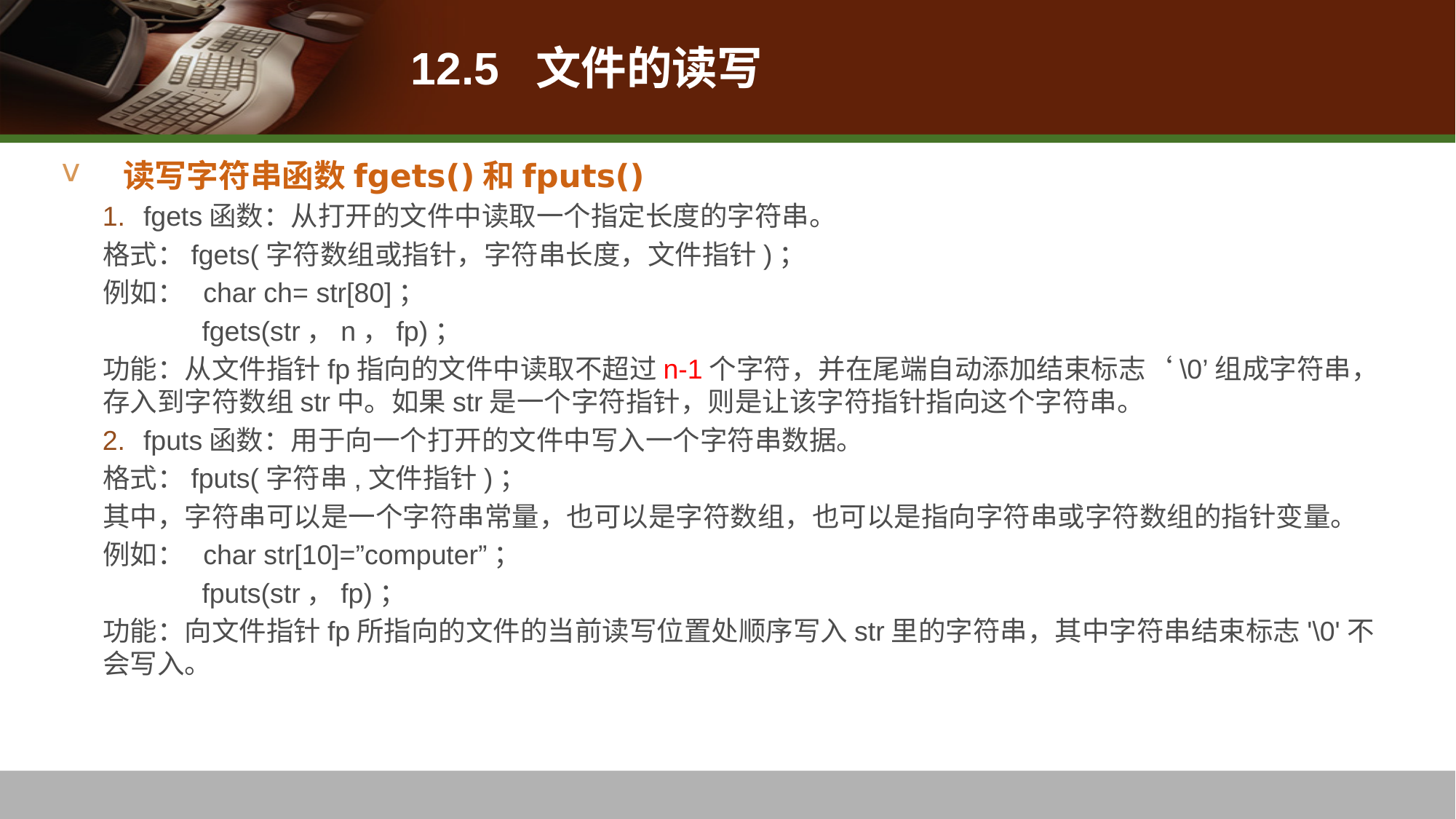

# 12.5  文件的读写
读写字符串函数fgets()和fputs()
fgets函数：从打开的文件中读取一个指定长度的字符串。
格式：fgets(字符数组或指针，字符串长度，文件指针)；
例如：  char ch= str[80]；
             fgets(str，n，fp)；
功能：从文件指针fp指向的文件中读取不超过n-1个字符，并在尾端自动添加结束标志‘\0’组成字符串，存入到字符数组str中。如果str是一个字符指针，则是让该字符指针指向这个字符串。
fputs函数：用于向一个打开的文件中写入一个字符串数据。
格式：fputs(字符串,文件指针)；
其中，字符串可以是一个字符串常量，也可以是字符数组，也可以是指向字符串或字符数组的指针变量。
例如：  char str[10]=”computer”；
             fputs(str，fp)；
功能：向文件指针fp所指向的文件的当前读写位置处顺序写入str里的字符串，其中字符串结束标志'\0'不会写入。